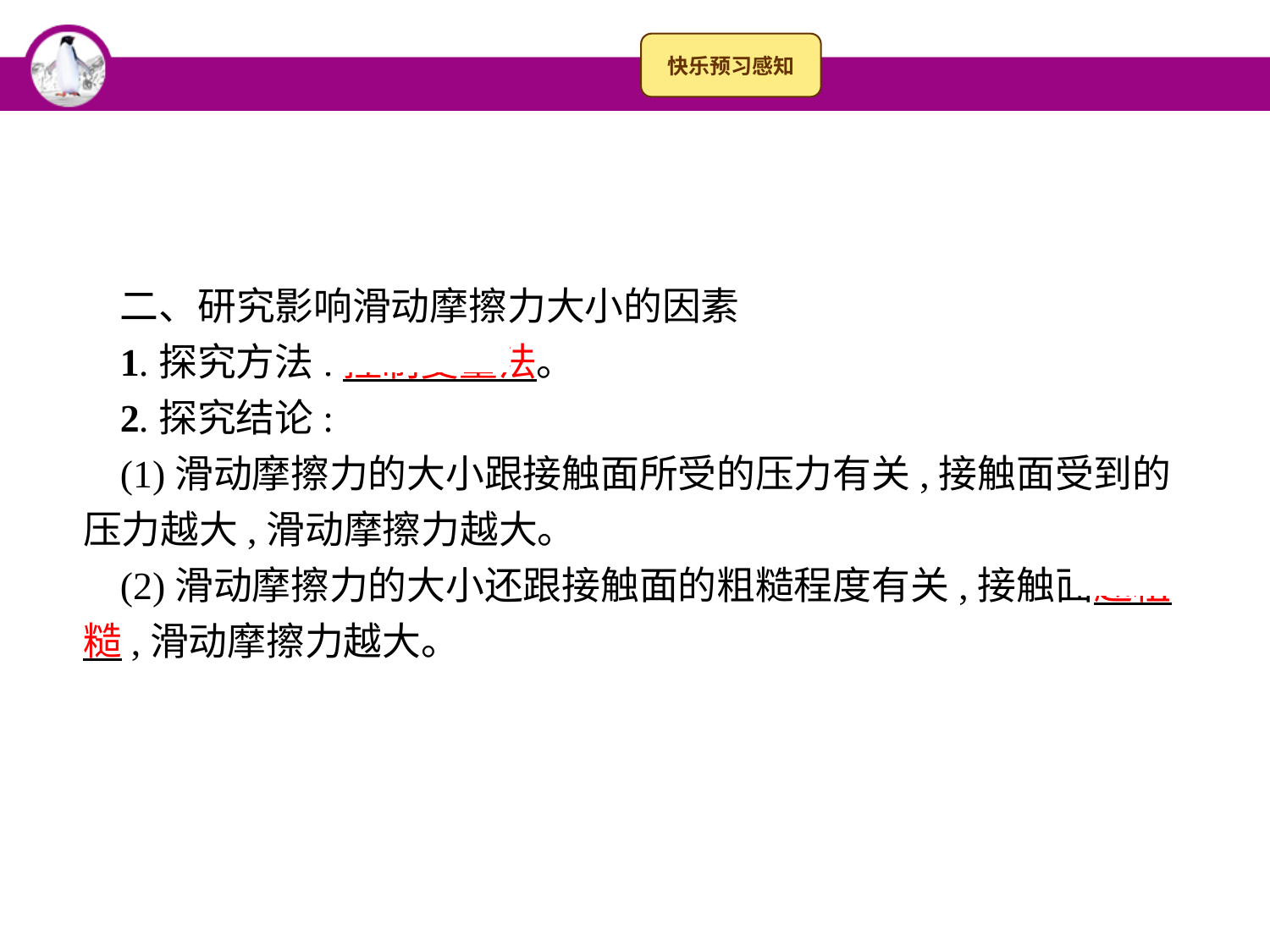

二、研究影响滑动摩擦力大小的因素
1.探究方法:控制变量法。
2.探究结论:
(1)滑动摩擦力的大小跟接触面所受的压力有关,接触面受到的压力越大,滑动摩擦力越大。
(2)滑动摩擦力的大小还跟接触面的粗糙程度有关,接触面越粗糙,滑动摩擦力越大。